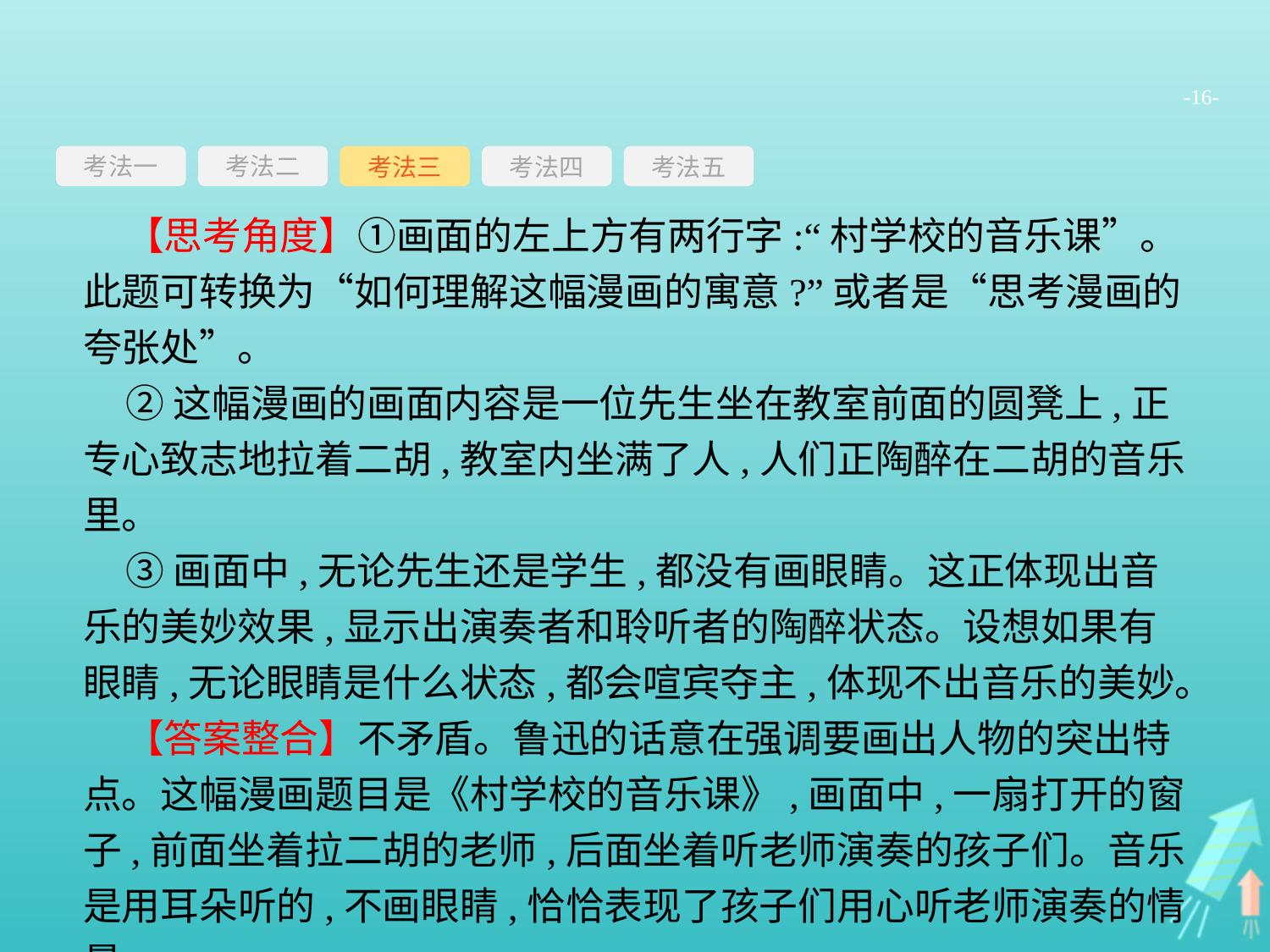

-16-
考法一
考法三
考法四
考法五
考法二
【思考角度】①画面的左上方有两行字:“村学校的音乐课”。此题可转换为“如何理解这幅漫画的寓意?”或者是“思考漫画的夸张处”。
②这幅漫画的画面内容是一位先生坐在教室前面的圆凳上,正专心致志地拉着二胡,教室内坐满了人,人们正陶醉在二胡的音乐里。
③画面中,无论先生还是学生,都没有画眼睛。这正体现出音乐的美妙效果,显示出演奏者和聆听者的陶醉状态。设想如果有眼睛,无论眼睛是什么状态,都会喧宾夺主,体现不出音乐的美妙。
【答案整合】不矛盾。鲁迅的话意在强调要画出人物的突出特点。这幅漫画题目是《村学校的音乐课》,画面中,一扇打开的窗子,前面坐着拉二胡的老师,后面坐着听老师演奏的孩子们。音乐是用耳朵听的,不画眼睛,恰恰表现了孩子们用心听老师演奏的情景。